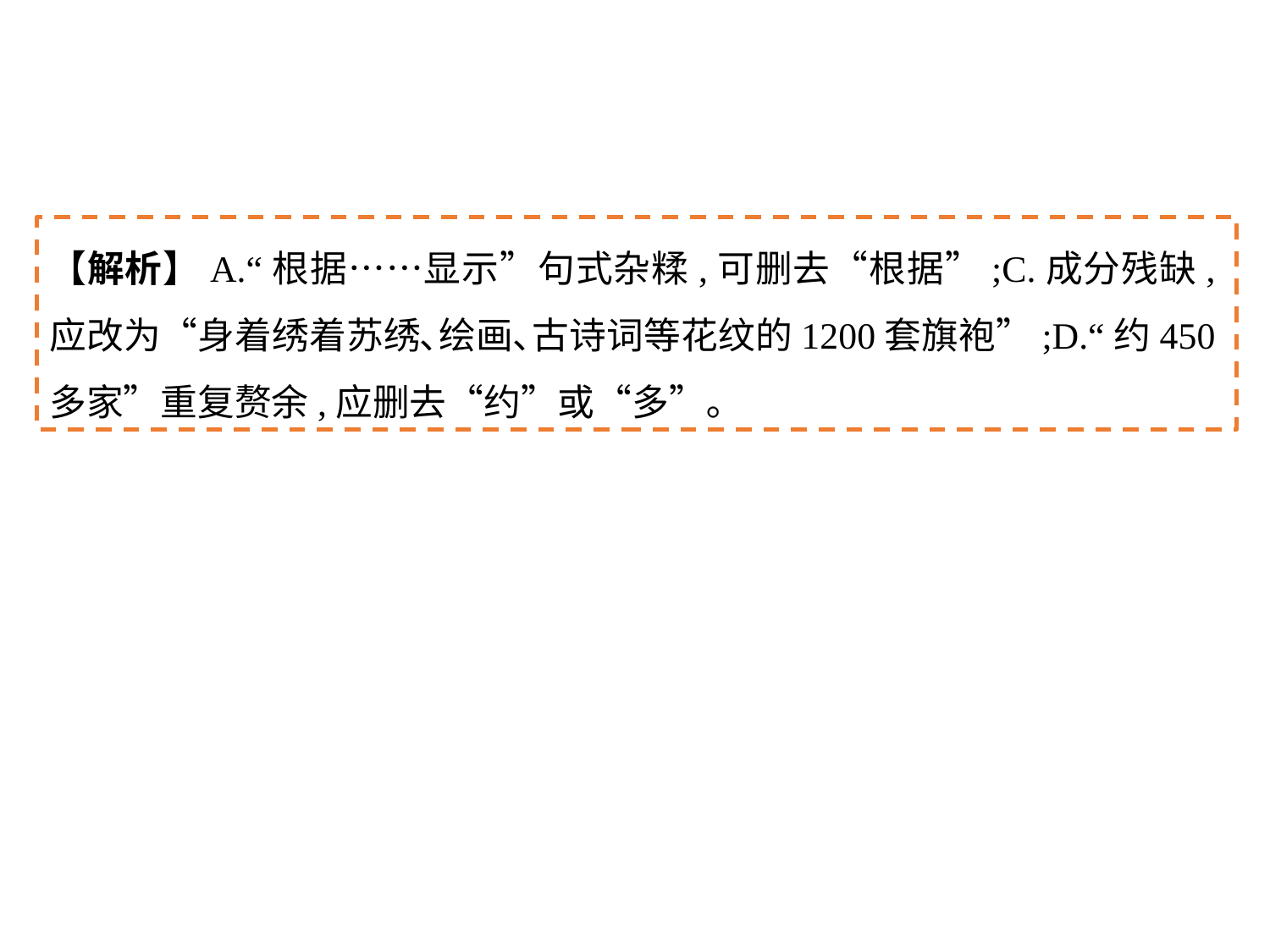

【解析】A.“根据……显示”句式杂糅,可删去“根据”;C.成分残缺,应改为“身着绣着苏绣､绘画､古诗词等花纹的1200套旗袍”;D.“约450多家”重复赘余,应删去“约”或“多”｡